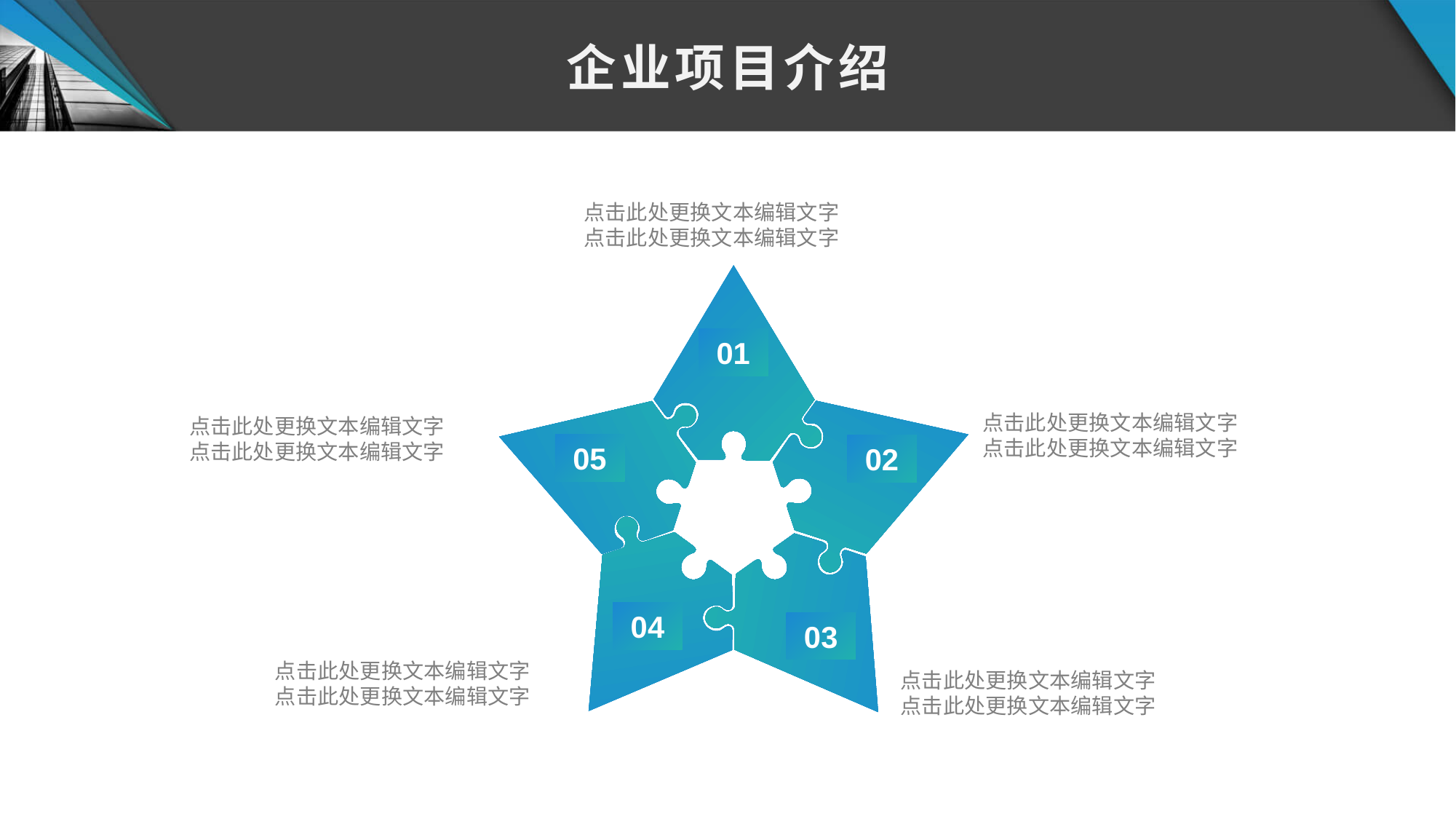

企业项目介绍
点击此处更换文本编辑文字
点击此处更换文本编辑文字

01

05

02
点击此处更换文本编辑文字
点击此处更换文本编辑文字
点击此处更换文本编辑文字
点击此处更换文本编辑文字

04

03
点击此处更换文本编辑文字
点击此处更换文本编辑文字
点击此处更换文本编辑文字
点击此处更换文本编辑文字